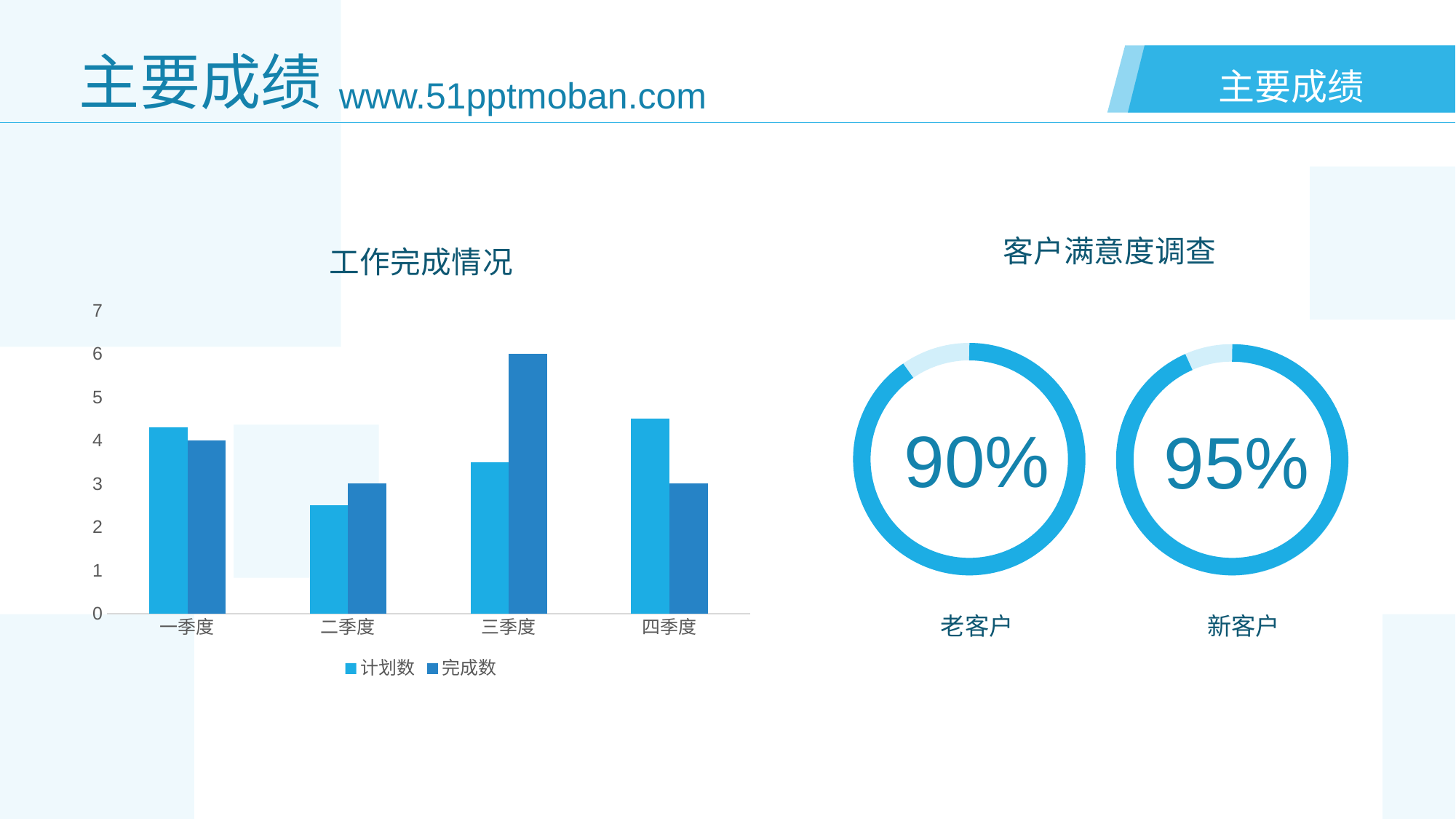

# 主要成绩
www.51pptmoban.com
主要成绩

### Chart: 工作完成情况

| Category | 计划数 | 完成数 |
|---|---|---|
| 一季度 | 4.3 | 4.0 |
| 二季度 | 2.5 | 3.0 |
| 三季度 | 3.5 | 6.0 |
| 四季度 | 4.5 | 3.0 |
客户满意度调查

90%
老客户

95%
新客户